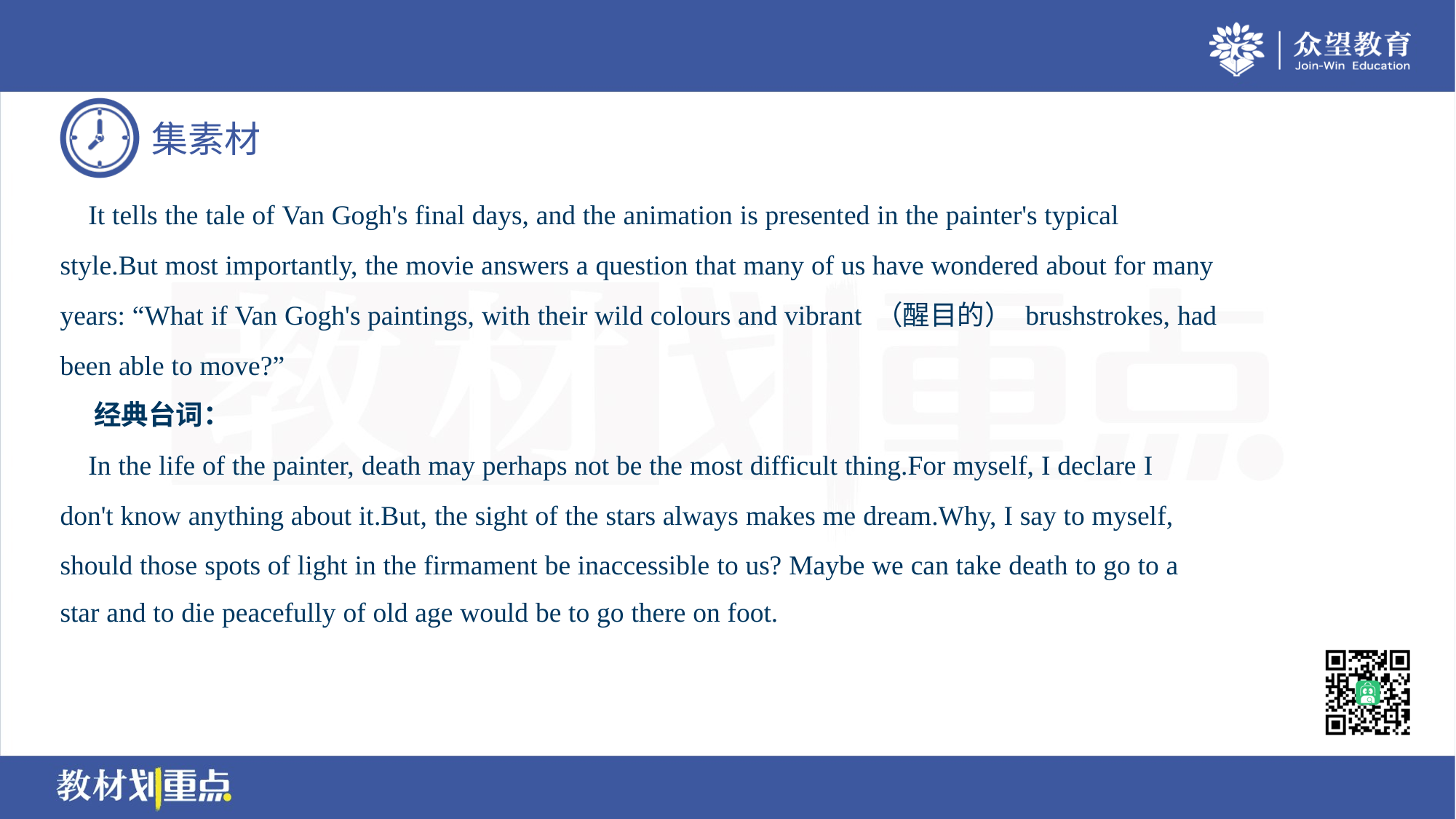

It tells the tale of Van Gogh's final days, and the animation is presented in the painter's typical
style.But most importantly, the movie answers a question that many of us have wondered about for many
years: “What if Van Gogh's paintings, with their wild colours and vibrant （醒目的） brushstrokes, had
been able to move?”
    经典台词：
    In the life of the painter, death may perhaps not be the most difficult thing.For myself, I declare I
don't know anything about it.But, the sight of the stars always makes me dream.Why, I say to myself,
should those spots of light in the firmament be inaccessible to us? Maybe we can take death to go to a
star and to die peacefully of old age would be to go there on foot.